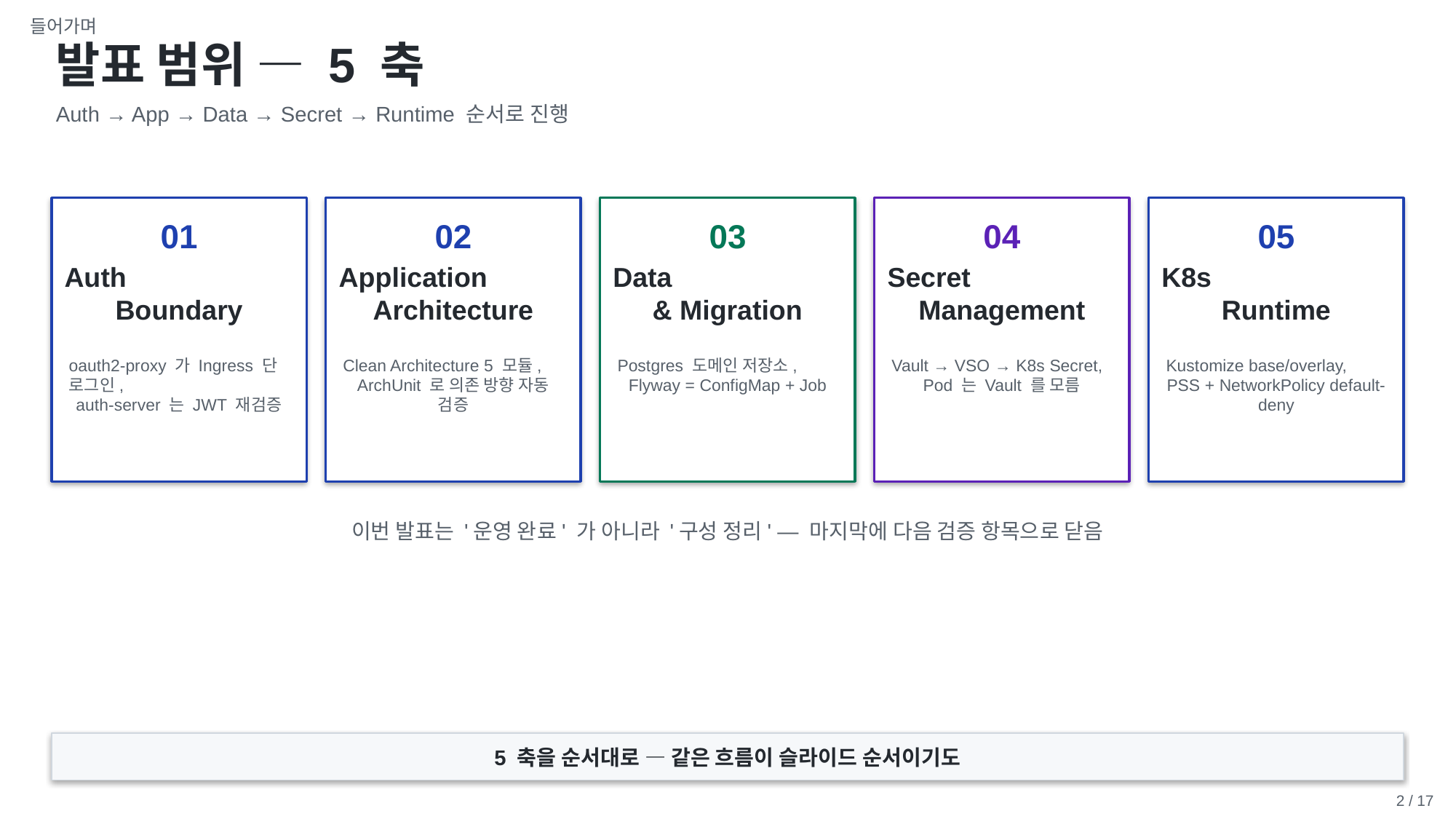

들어가며
발표 범위 — 5 축
Auth → App → Data → Secret → Runtime 순서로 진행

01
02
03
04
05
Auth
Boundary
Application
Architecture
Data
& Migration
Secret
Management
K8s
Runtime
oauth2-proxy 가 Ingress 단 로그인,
auth-server 는 JWT 재검증
Clean Architecture 5 모듈,
ArchUnit 로 의존 방향 자동 검증
Postgres 도메인 저장소,
Flyway = ConfigMap + Job
Vault → VSO → K8s Secret,
Pod 는 Vault 를 모름
Kustomize base/overlay,
PSS + NetworkPolicy default-deny
이번 발표는 '운영 완료' 가 아니라 '구성 정리' — 마지막에 다음 검증 항목으로 닫음
5 축을 순서대로 — 같은 흐름이 슬라이드 순서이기도
2 / 17